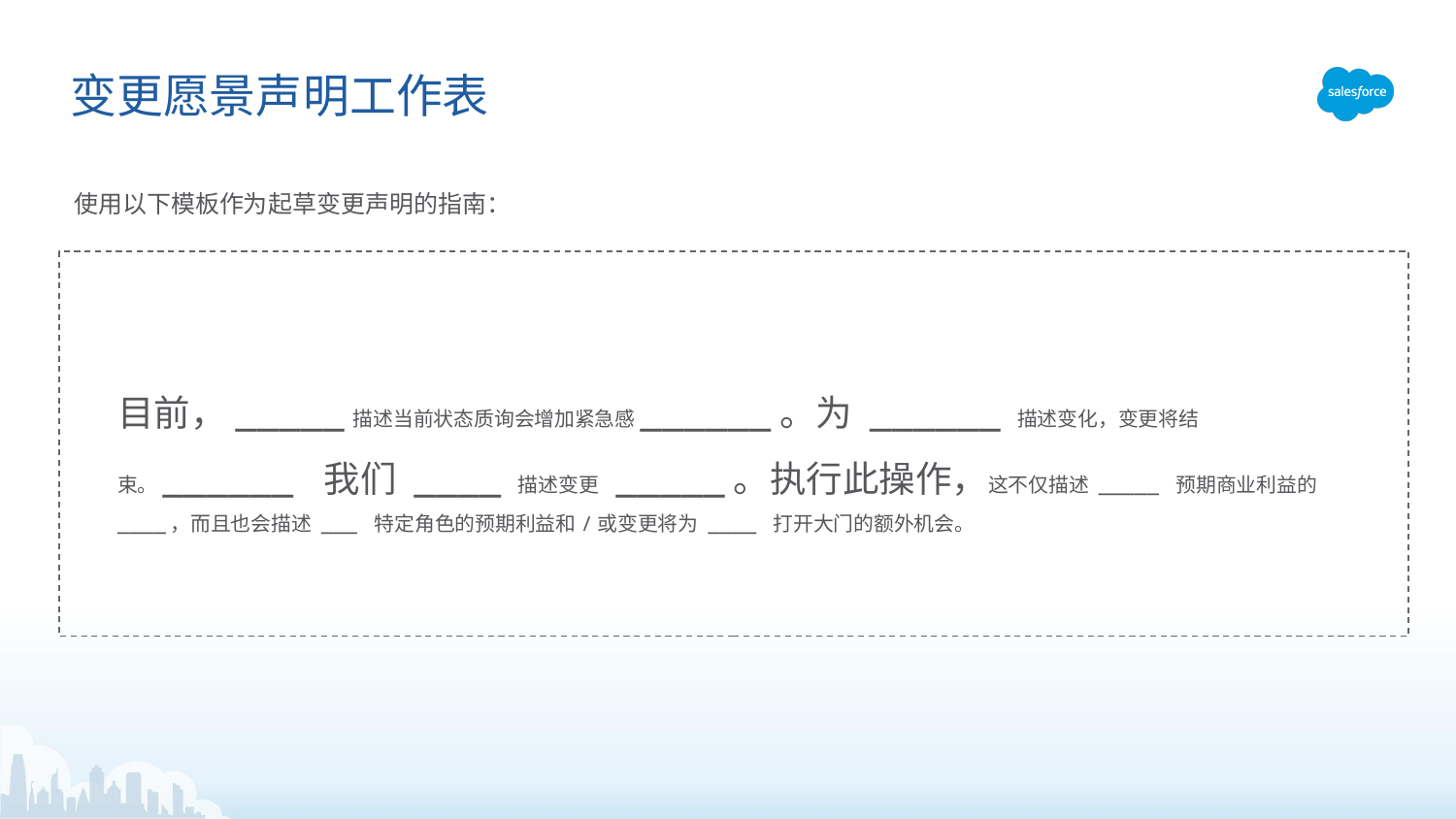

# 变更愿景声明工作表
使用以下模板作为起草变更声明的指南：

目前，_____描述当前状态质询会增加紧急感______。为 ______ 描述变化，变更将结束。______ 我们 ____ 描述变更 _____。执行此操作，这不仅描述 _____ 预期商业利益的 ____，而且也会描述 ___ 特定角色的预期利益和/或变更将为 ____ 打开大门的额外机会。